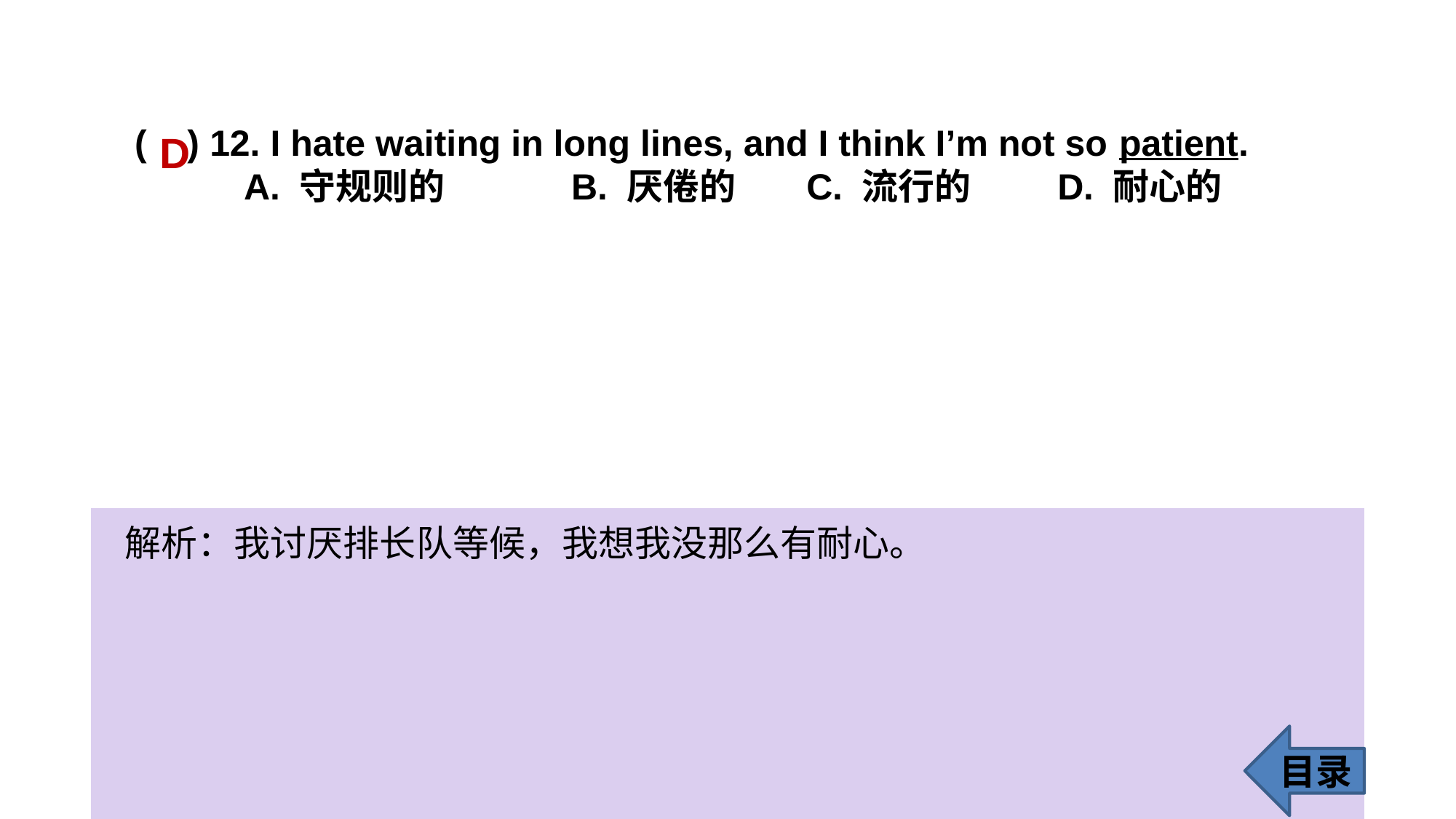

(    ) 12. I hate waiting in long lines, and I think I’m not so patient.
	A. 守规则的    	B. 厌倦的 	 C. 流行的 	     D. 耐心的
D

解析：我讨厌排长队等候，我想我没那么有耐心。
目录
18